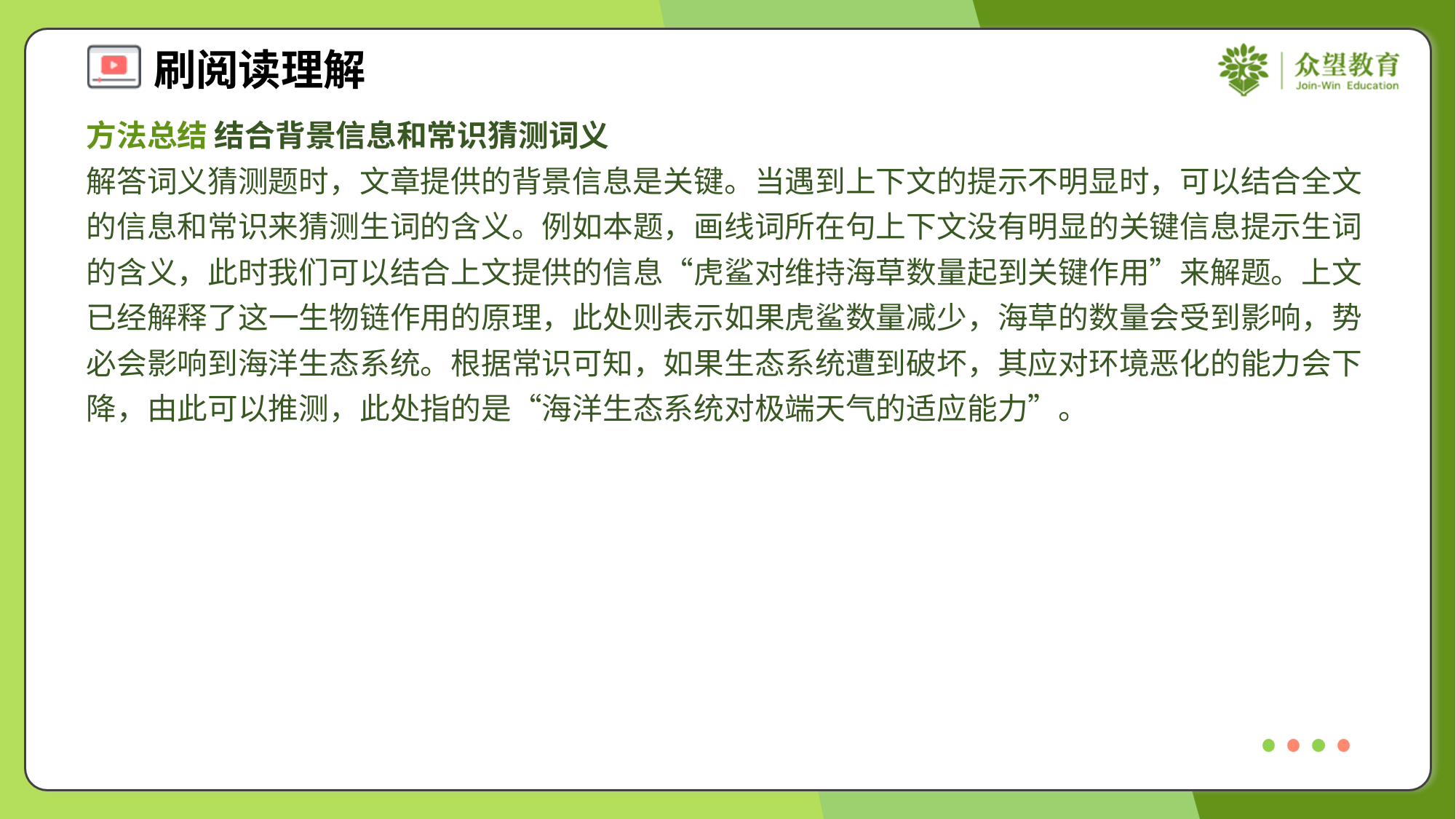

方法总结 结合背景信息和常识猜测词义
解答词义猜测题时，文章提供的背景信息是关键。当遇到上下文的提示不明显时，可以结合全文的信息和常识来猜测生词的含义。例如本题，画线词所在句上下文没有明显的关键信息提示生词的含义，此时我们可以结合上文提供的信息“虎鲨对维持海草数量起到关键作用”来解题。上文已经解释了这一生物链作用的原理，此处则表示如果虎鲨数量减少，海草的数量会受到影响，势必会影响到海洋生态系统。根据常识可知，如果生态系统遭到破坏，其应对环境恶化的能力会下降，由此可以推测，此处指的是“海洋生态系统对极端天气的适应能力”。